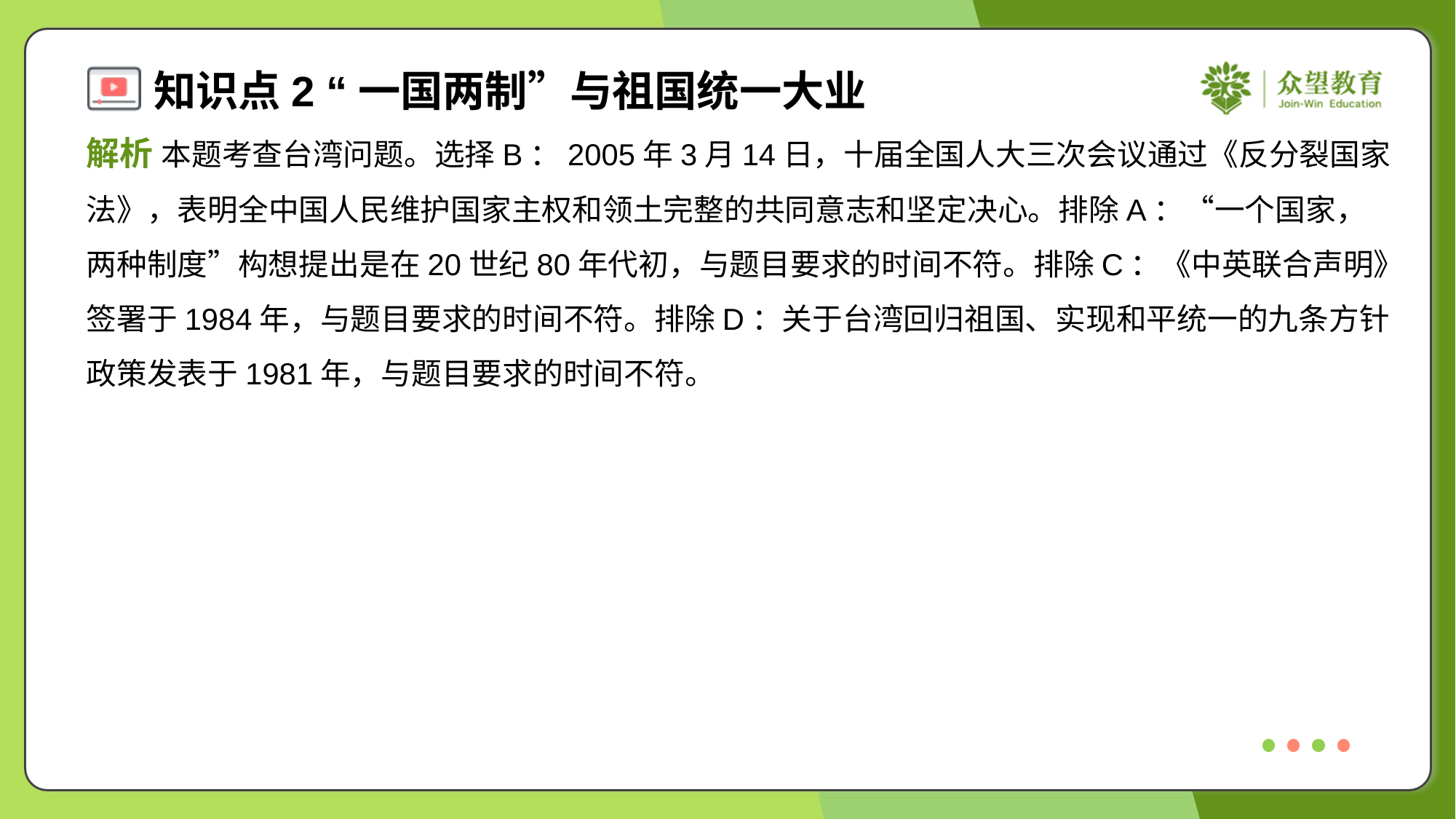

解析 本题考查台湾问题。选择B：2005年3月14日，十届全国人大三次会议通过《反分裂国家
法》，表明全中国人民维护国家主权和领土完整的共同意志和坚定决心。排除A：“一个国家，
两种制度”构想提出是在20世纪80年代初，与题目要求的时间不符。排除C：《中英联合声明》
签署于1984年，与题目要求的时间不符。排除D：关于台湾回归祖国、实现和平统一的九条方针
政策发表于1981年，与题目要求的时间不符。